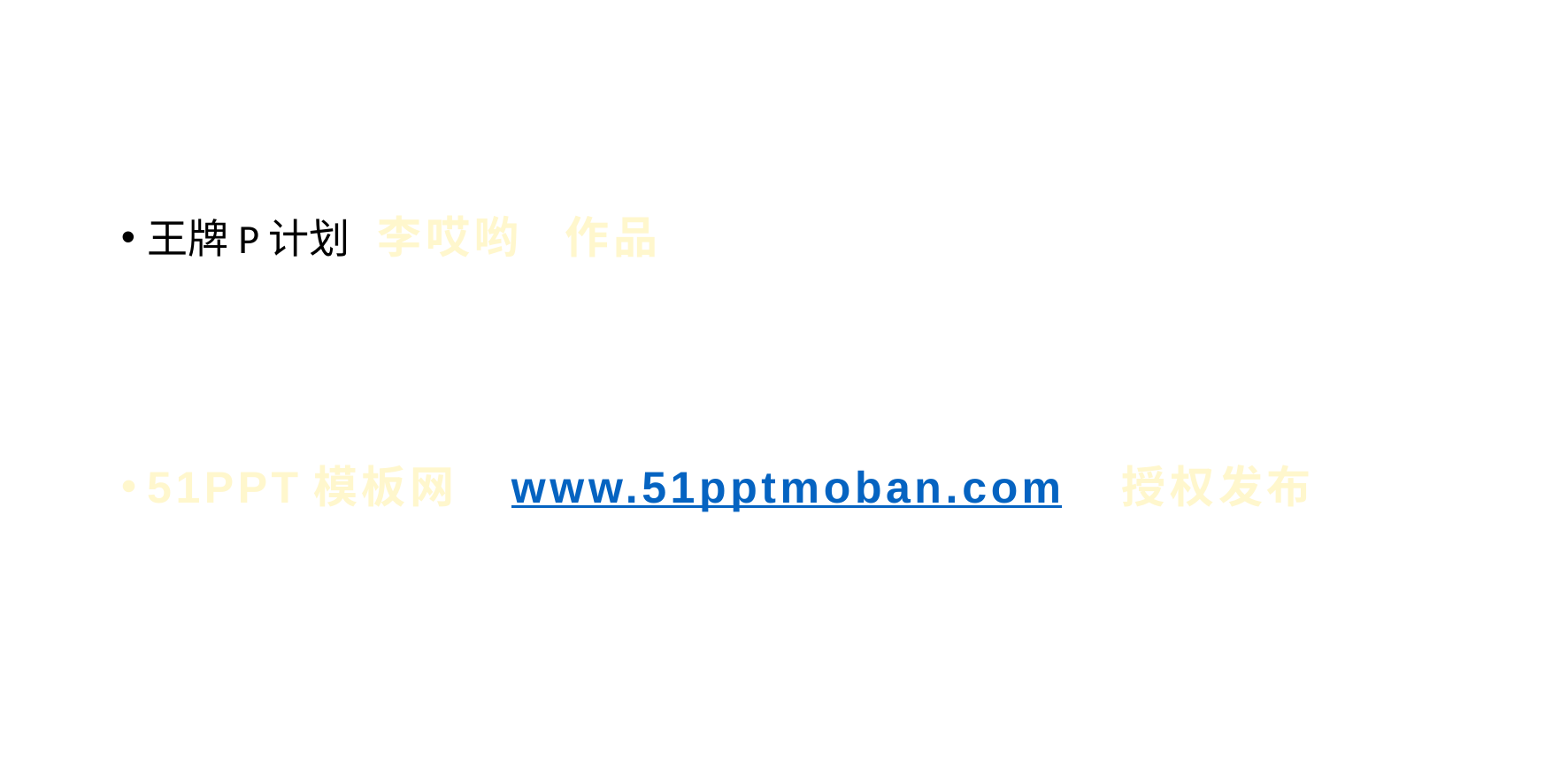

#
王牌P计划   李哎哟   作品

51PPT模板网   www.51pptmoban.com   授权发布